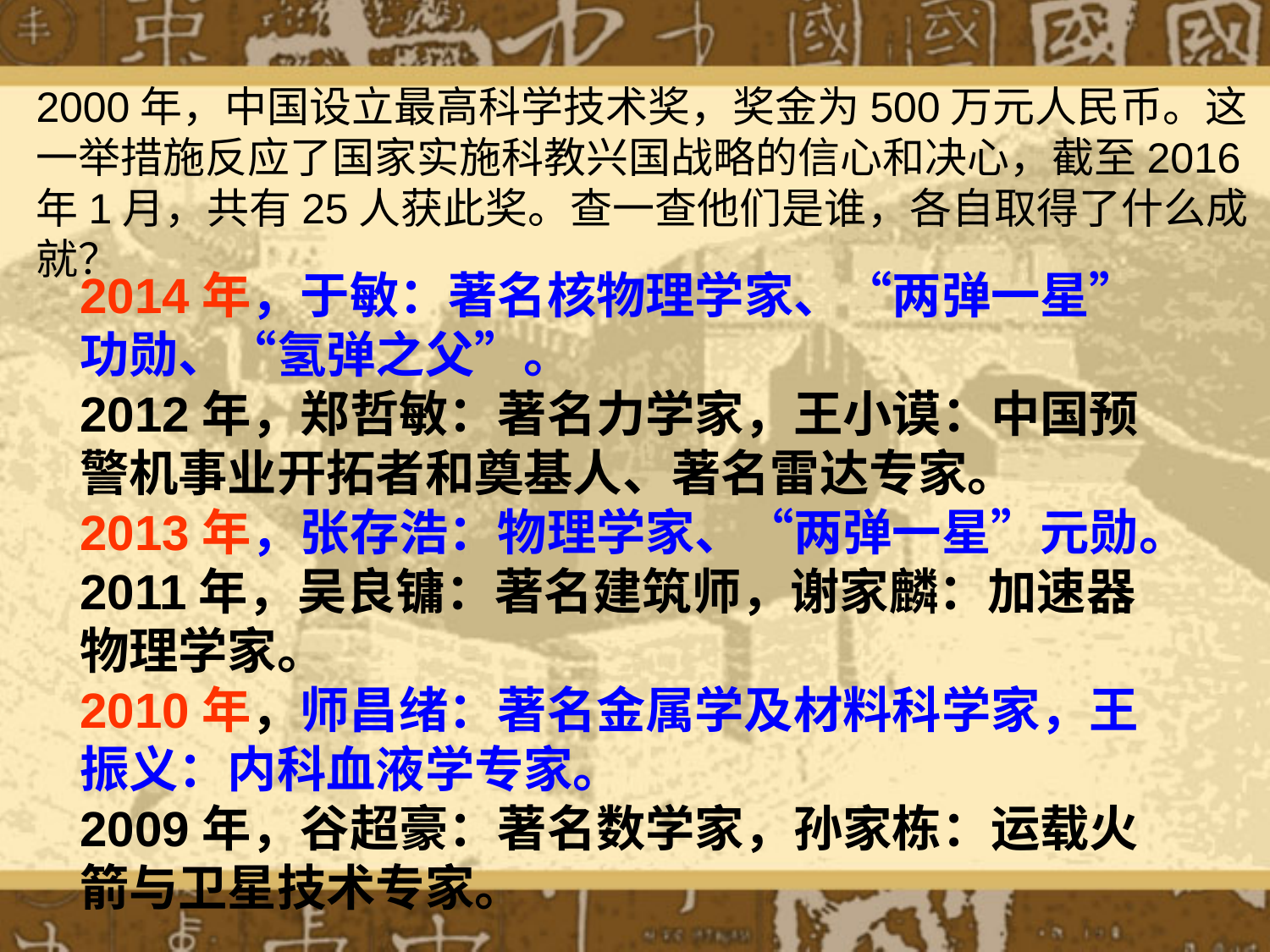

2000年，中国设立最高科学技术奖，奖金为500万元人民币。这一举措施反应了国家实施科教兴国战略的信心和决心，截至2016年1月，共有25人获此奖。查一查他们是谁，各自取得了什么成就？
2014年，于敏：著名核物理学家、“两弹一星”功勋、“氢弹之父”。
2012年，郑哲敏：著名力学家，王小谟：中国预警机事业开拓者和奠基人、著名雷达专家。
2013年，张存浩：物理学家、“两弹一星”元勋。
2011年，吴良镛：著名建筑师，谢家麟：加速器物理学家。　
2010年，师昌绪：著名金属学及材料科学家，王振义：内科血液学专家。　
2009年，谷超豪：著名数学家，孙家栋：运载火箭与卫星技术专家。